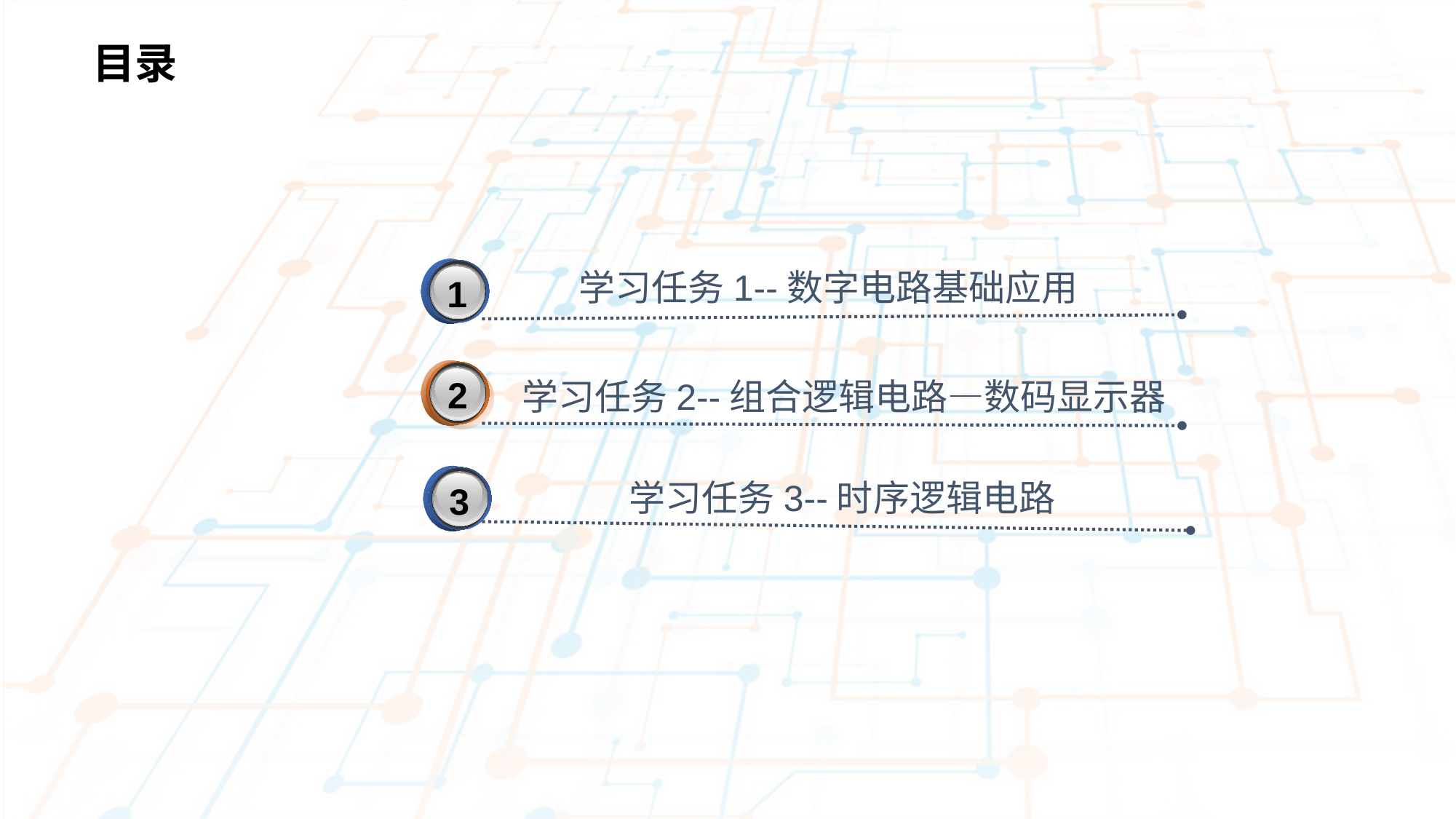

目录

3

学习任务1--数字电路基础应用
1

2
学习任务2--组合逻辑电路—数码显示器

3

学习任务3--时序逻辑电路
3